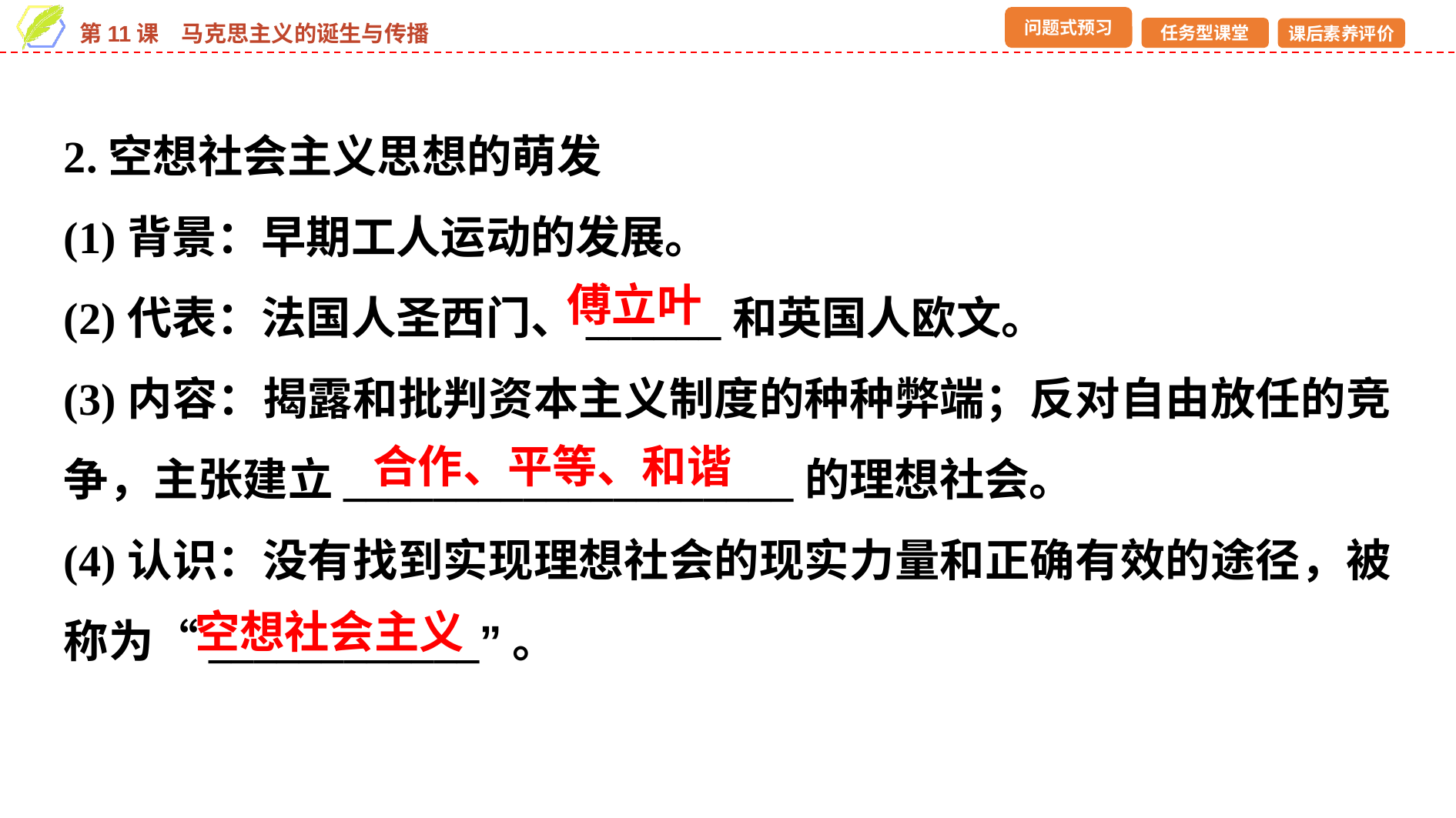

2.空想社会主义思想的萌发
(1)背景：早期工人运动的发展。
(2)代表：法国人圣西门、______和英国人欧文。
(3)内容：揭露和批判资本主义制度的种种弊端；反对自由放任的竞争，主张建立____________________的理想社会。
(4)认识：没有找到实现理想社会的现实力量和正确有效的途径，被称为“____________”。
傅立叶
合作、平等、和谐
空想社会主义